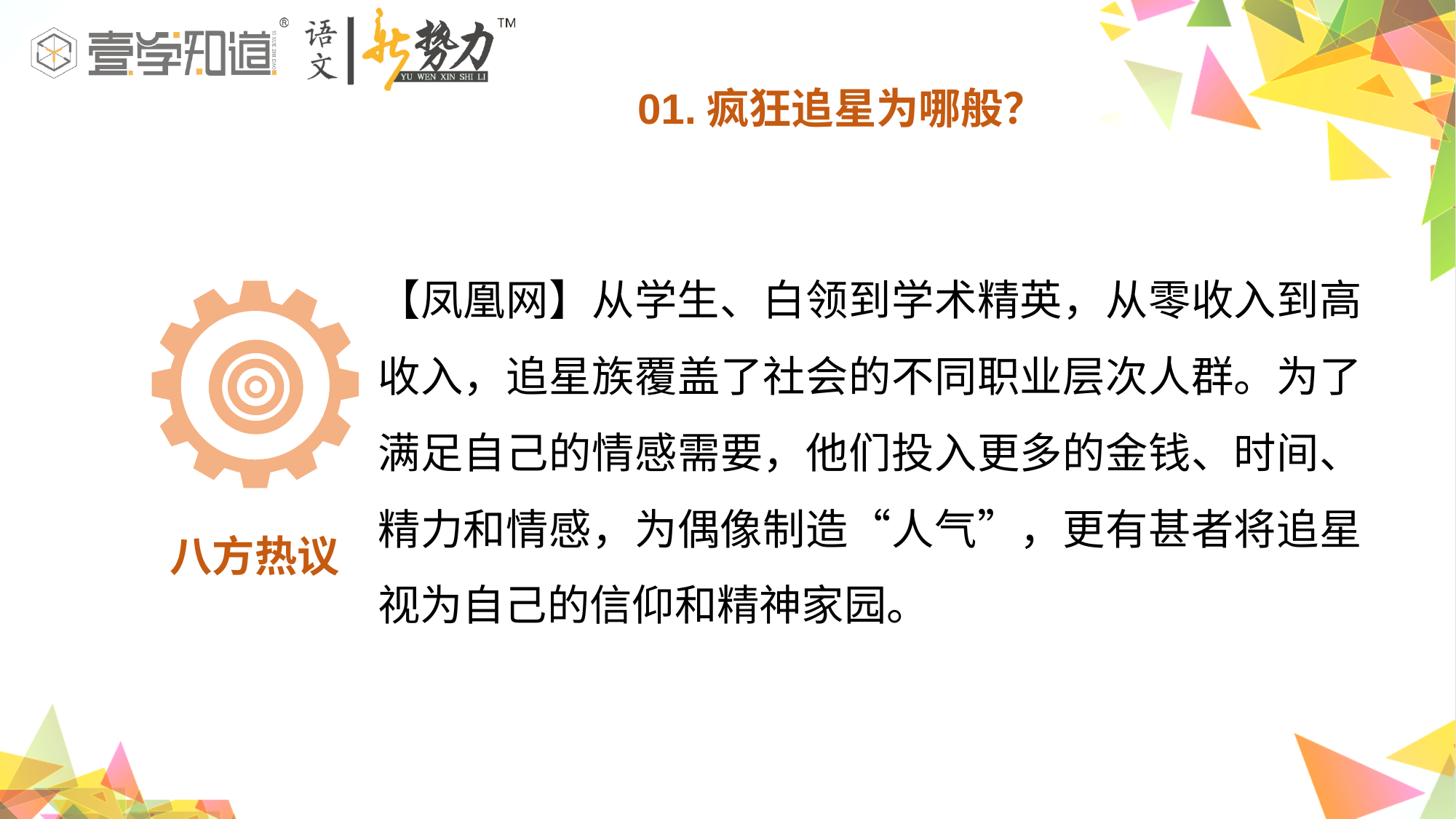

01.疯狂追星为哪般？
【凤凰网】从学生、白领到学术精英，从零收入到高收入，追星族覆盖了社会的不同职业层次人群。为了满足自己的情感需要，他们投入更多的金钱、时间、精力和情感，为偶像制造“人气”，更有甚者将追星视为自己的信仰和精神家园。

八方热议